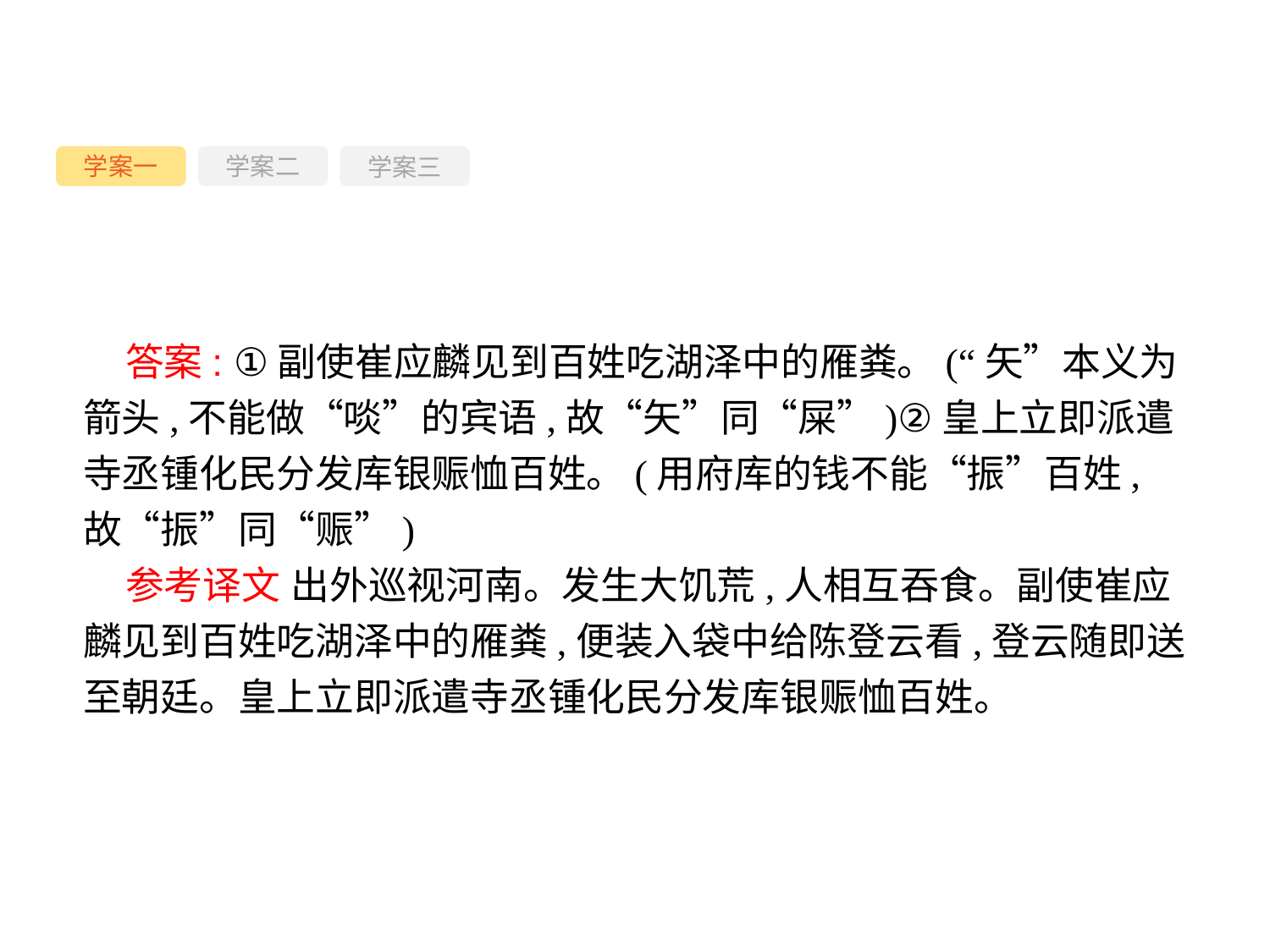

学案一
学案三
学案二
答案: ①副使崔应麟见到百姓吃湖泽中的雁粪。(“矢”本义为箭头,不能做“啖”的宾语,故“矢”同“屎”)②皇上立即派遣寺丞锺化民分发库银赈恤百姓。(用府库的钱不能“振”百姓,故“振”同“赈”)
参考译文 出外巡视河南。发生大饥荒,人相互吞食。副使崔应麟见到百姓吃湖泽中的雁粪,便装入袋中给陈登云看,登云随即送至朝廷。皇上立即派遣寺丞锺化民分发库银赈恤百姓。
-67-